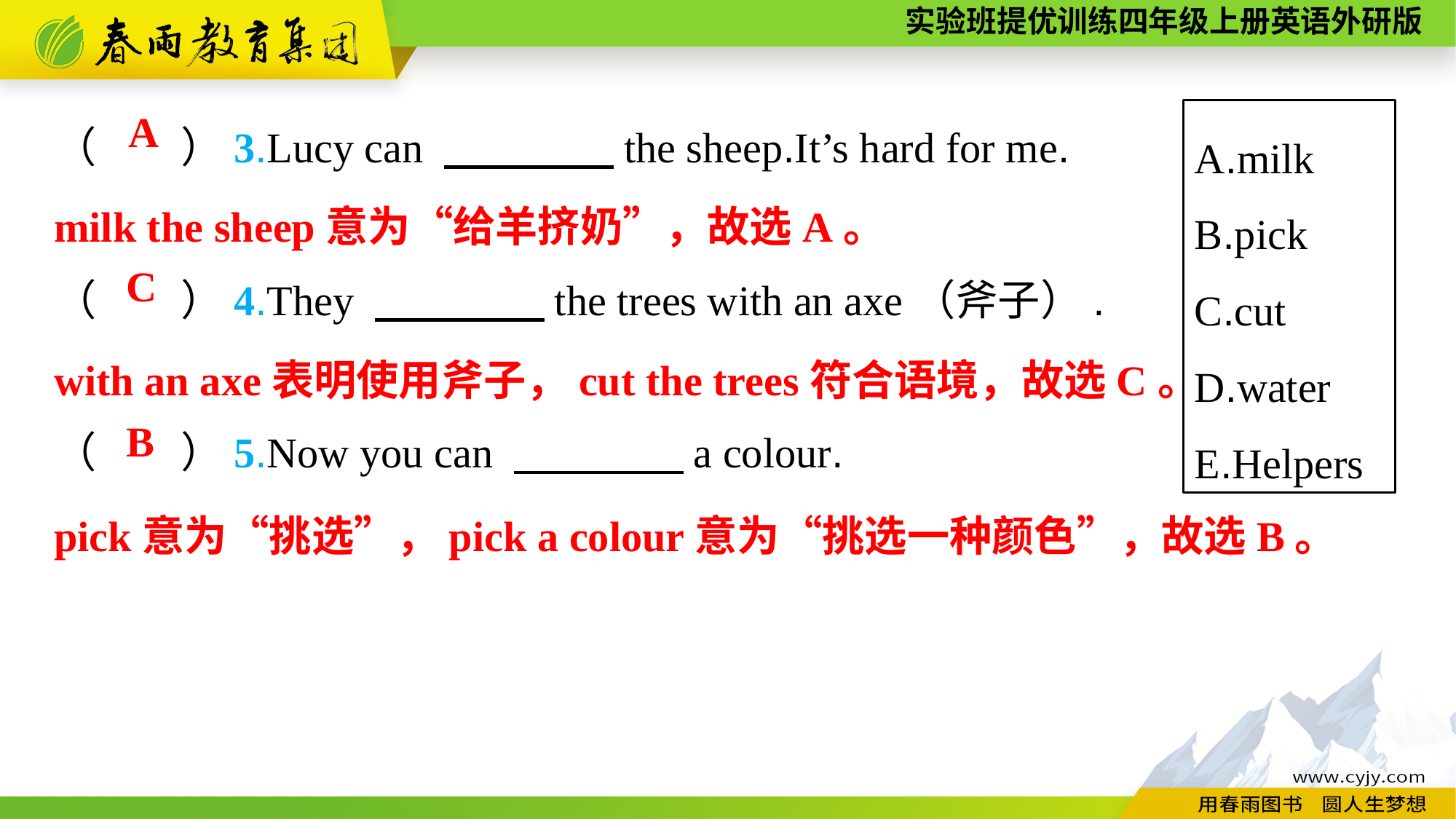

（　　）3.Lucy can 　　　　the sheep.It’s hard for me.

（　　）4.They 　　　　the trees with an axe（斧子）.

（　　）5.Now you can 　　　　a colour.
A
A.milk
B.pick
C.cut
D.water
E.Helpers
milk the sheep意为“给羊挤奶”，故选A。
C
with an axe表明使用斧子，cut the trees符合语境，故选C。
B
pick意为“挑选”，pick a colour意为“挑选一种颜色”，故选B。